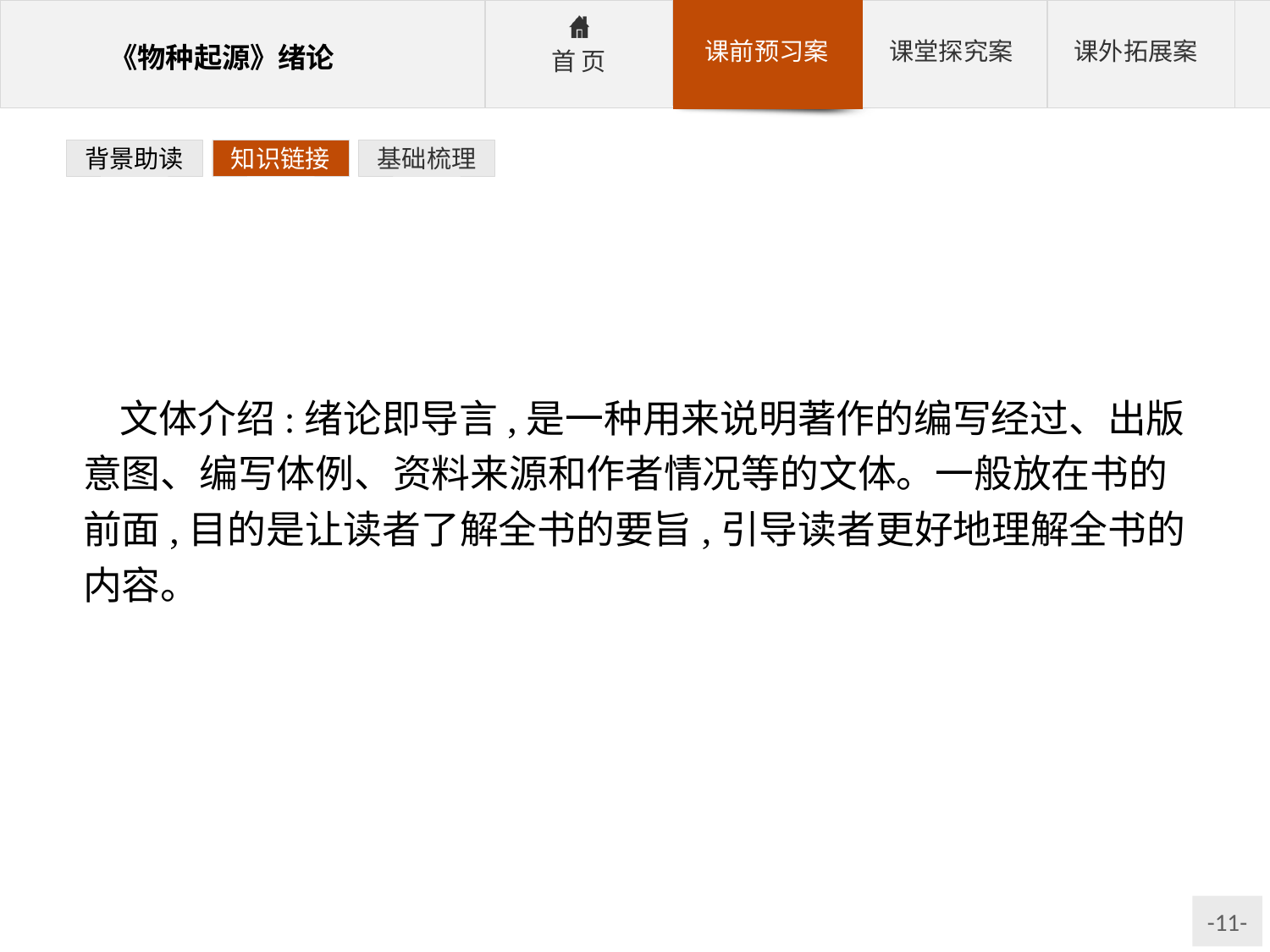

背景助读
知识链接
基础梳理
文体介绍:绪论即导言,是一种用来说明著作的编写经过、出版意图、编写体例、资料来源和作者情况等的文体。一般放在书的前面,目的是让读者了解全书的要旨,引导读者更好地理解全书的内容。